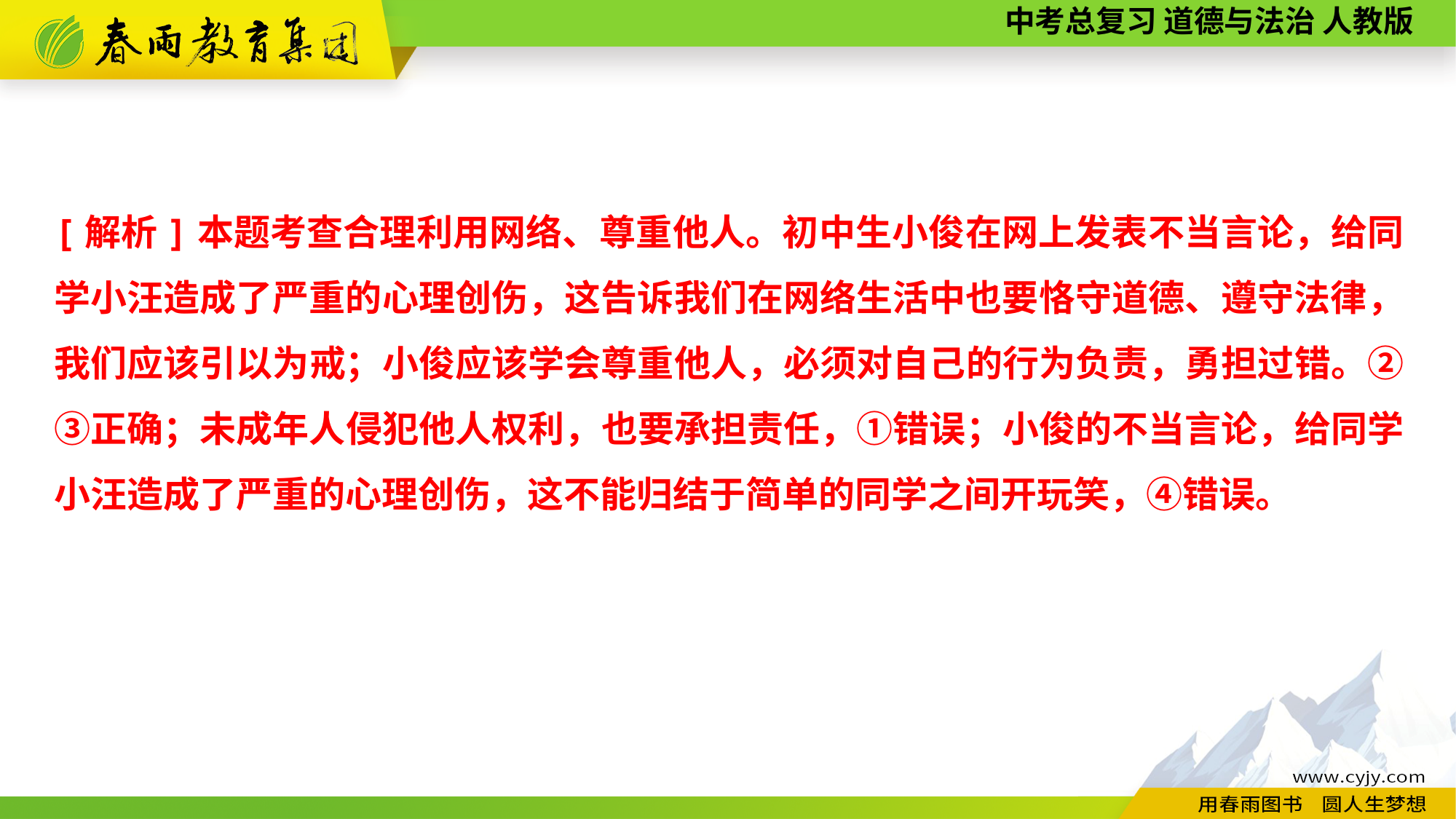

[解析]本题考查合理利用网络、尊重他人。初中生小俊在网上发表不当言论，给同学小汪造成了严重的心理创伤，这告诉我们在网络生活中也要恪守道德、遵守法律，我们应该引以为戒；小俊应该学会尊重他人，必须对自己的行为负责，勇担过错。②③正确；未成年人侵犯他人权利，也要承担责任，①错误；小俊的不当言论，给同学小汪造成了严重的心理创伤，这不能归结于简单的同学之间开玩笑，④错误。